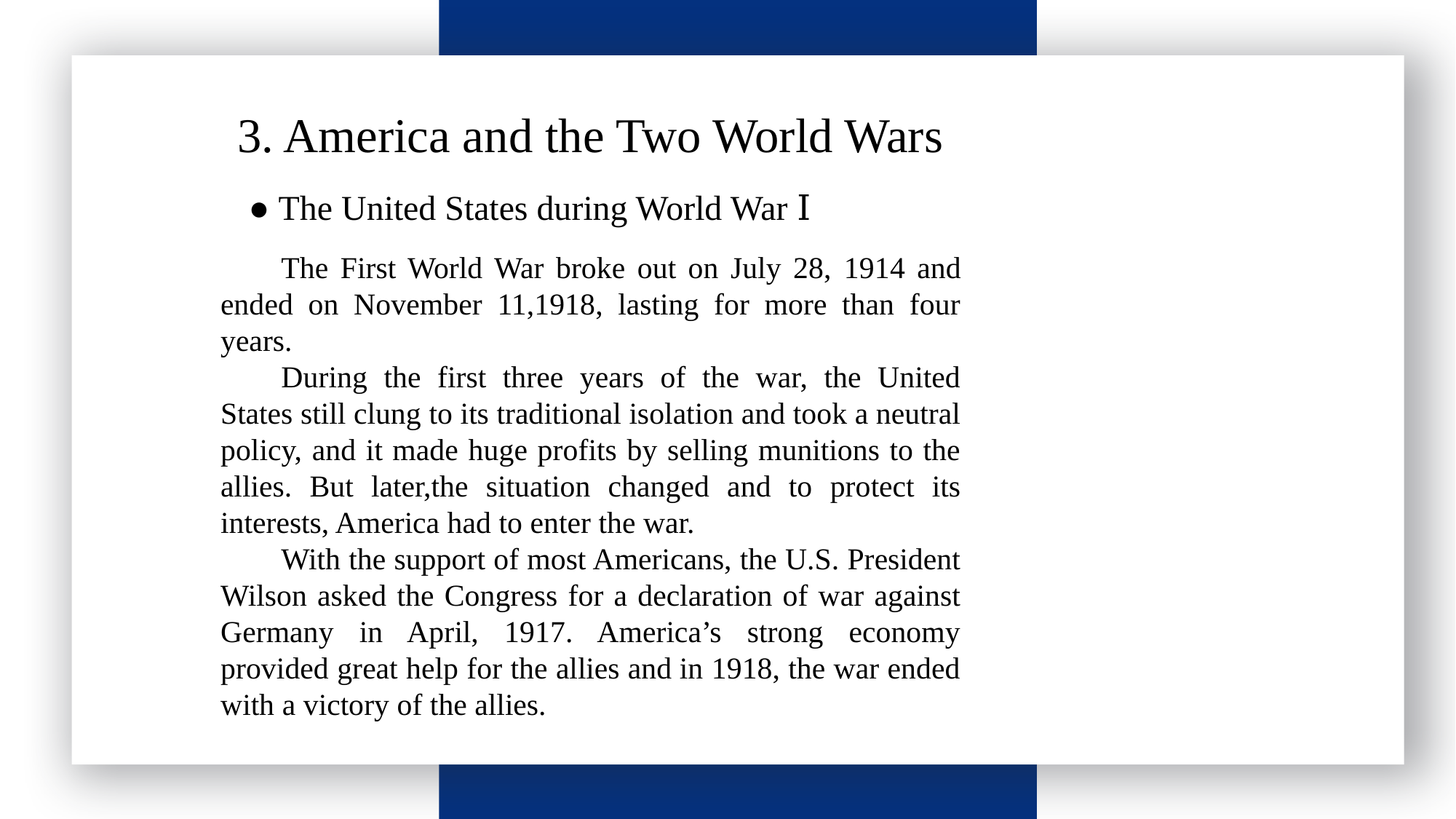

请输入标题
3. America and the Two World Wars
● The United States during World War Ⅰ
The First World War broke out on July 28, 1914 and ended on November 11,1918, lasting for more than four years.
During the first three years of the war, the United States still clung to its traditional isolation and took a neutral policy, and it made huge profits by selling munitions to the allies. But later,the situation changed and to protect its interests, America had to enter the war.
With the support of most Americans, the U.S. President Wilson asked the Congress for a declaration of war against Germany in April, 1917. America’s strong economy provided great help for the allies and in 1918, the war ended with a victory of the allies.